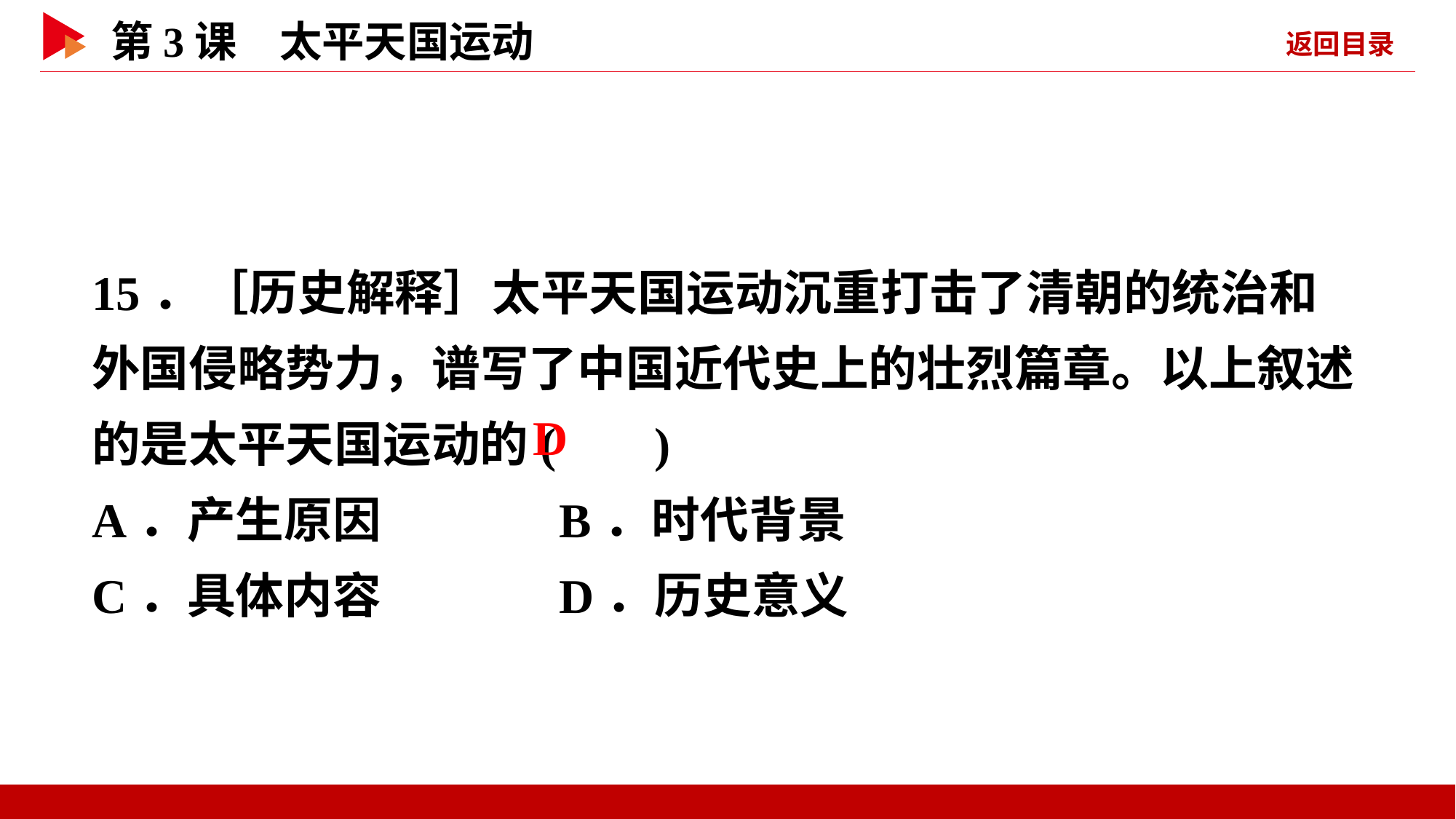

15．［历史解释］太平天国运动沉重打击了清朝的统治和外国侵略势力，谱写了中国近代史上的壮烈篇章。以上叙述的是太平天国运动的(        )
A．产生原因               B．时代背景
C．具体内容               D．历史意义
   D